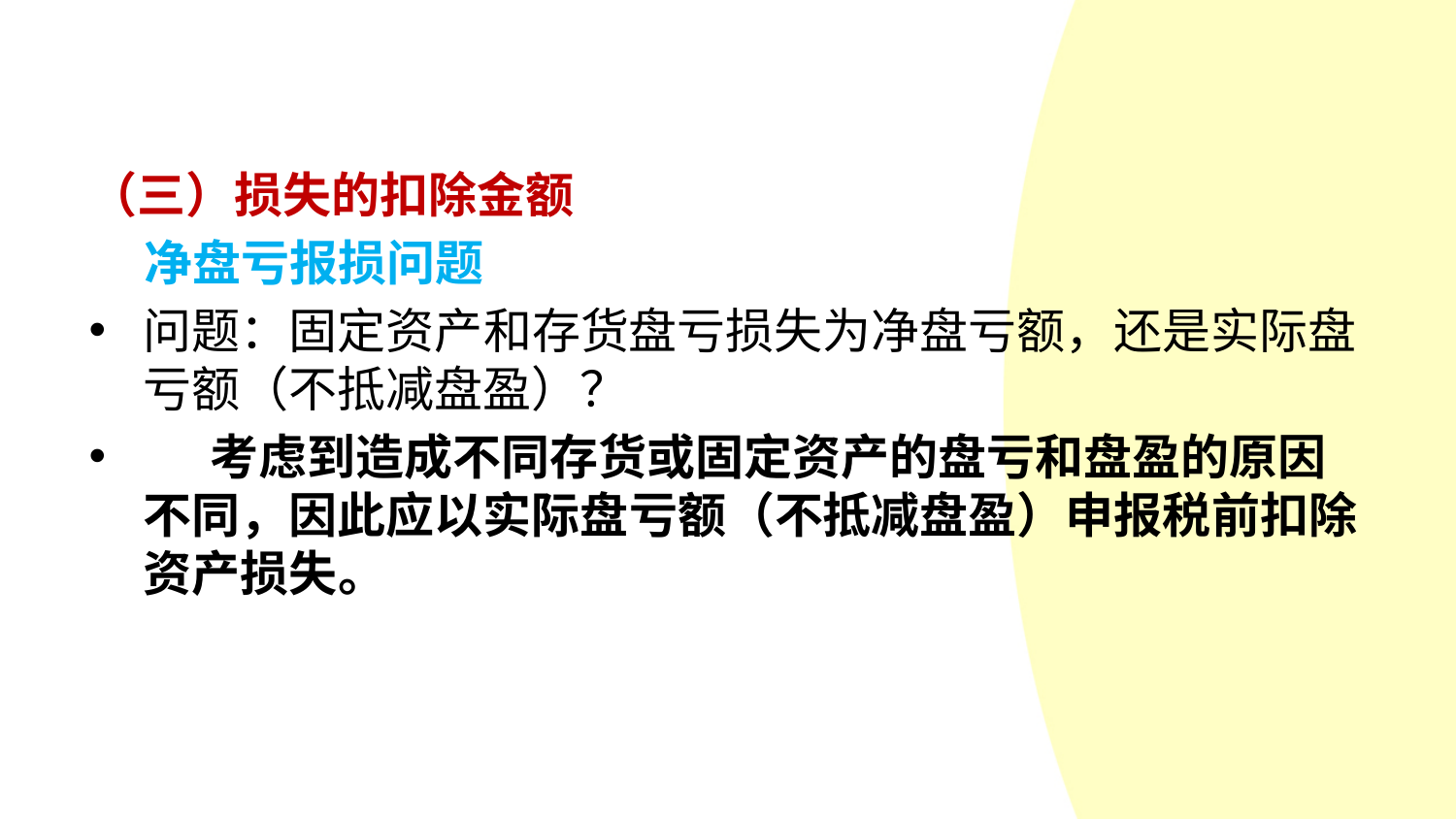

#
（三）损失的扣除金额
    净盘亏报损问题
问题：固定资产和存货盘亏损失为净盘亏额，还是实际盘亏额（不抵减盘盈）？
     考虑到造成不同存货或固定资产的盘亏和盘盈的原因不同，因此应以实际盘亏额（不抵减盘盈）申报税前扣除资产损失。